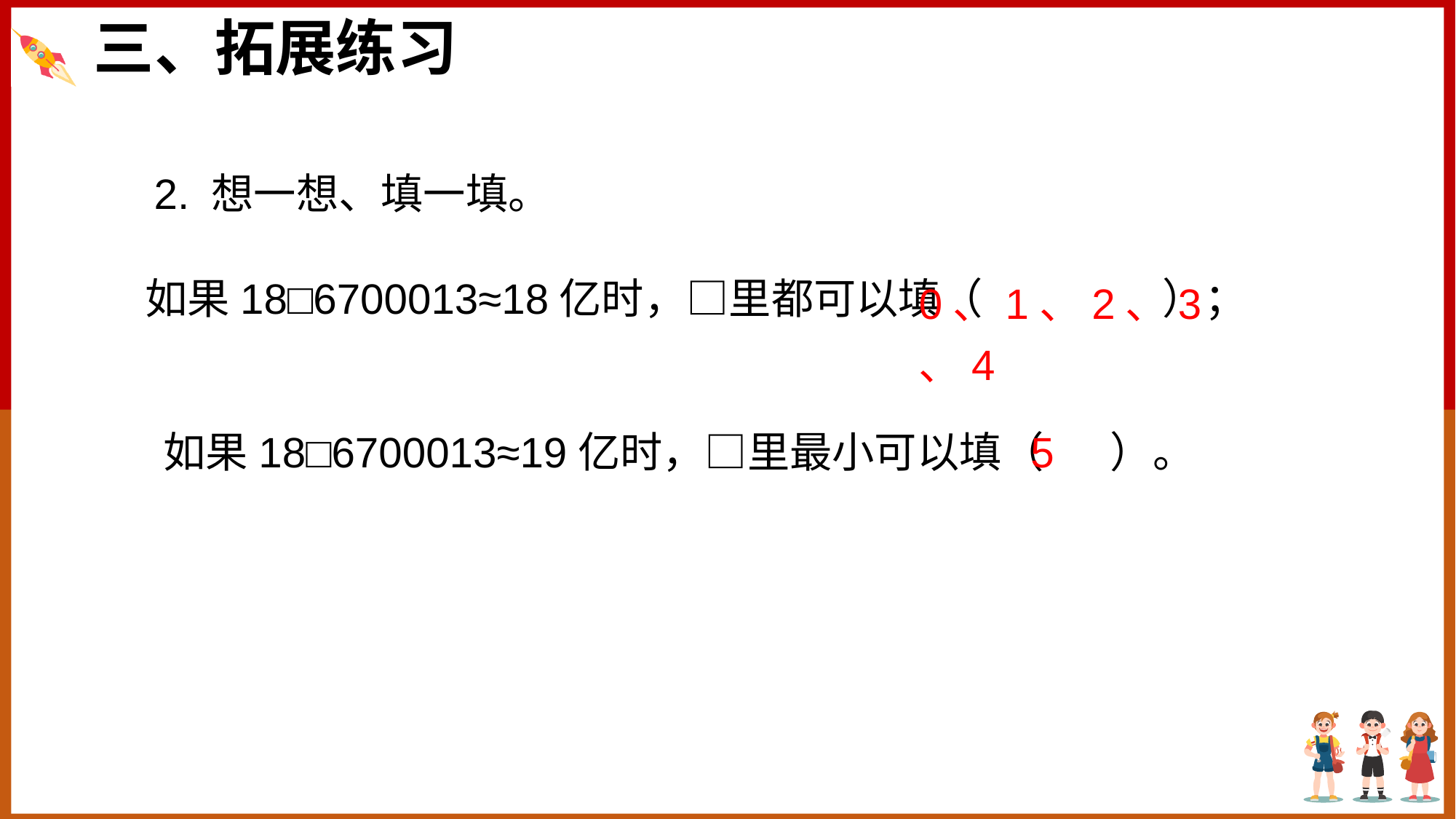

三、拓展练习
2. 想一想、填一填。
如果18□6700013≈18亿时，□里都可以填（                   ）；
0、1、2、3、4
如果18□6700013≈19亿时，□里最小可以填（       ）。
5